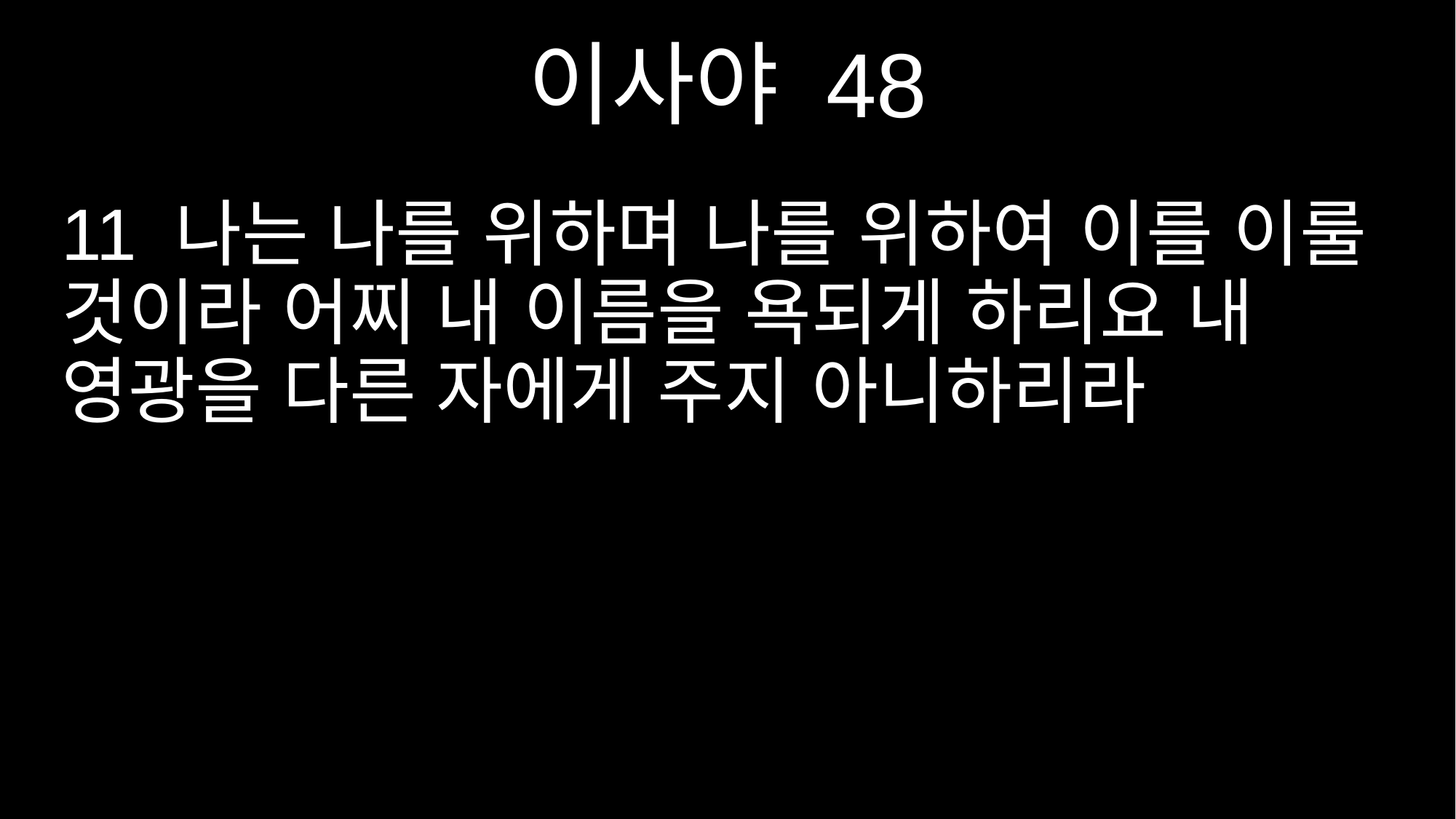

이사야 48
11 나는 나를 위하며 나를 위하여 이를 이룰 것이라 어찌 내 이름을 욕되게 하리요 내 영광을 다른 자에게 주지 아니하리라